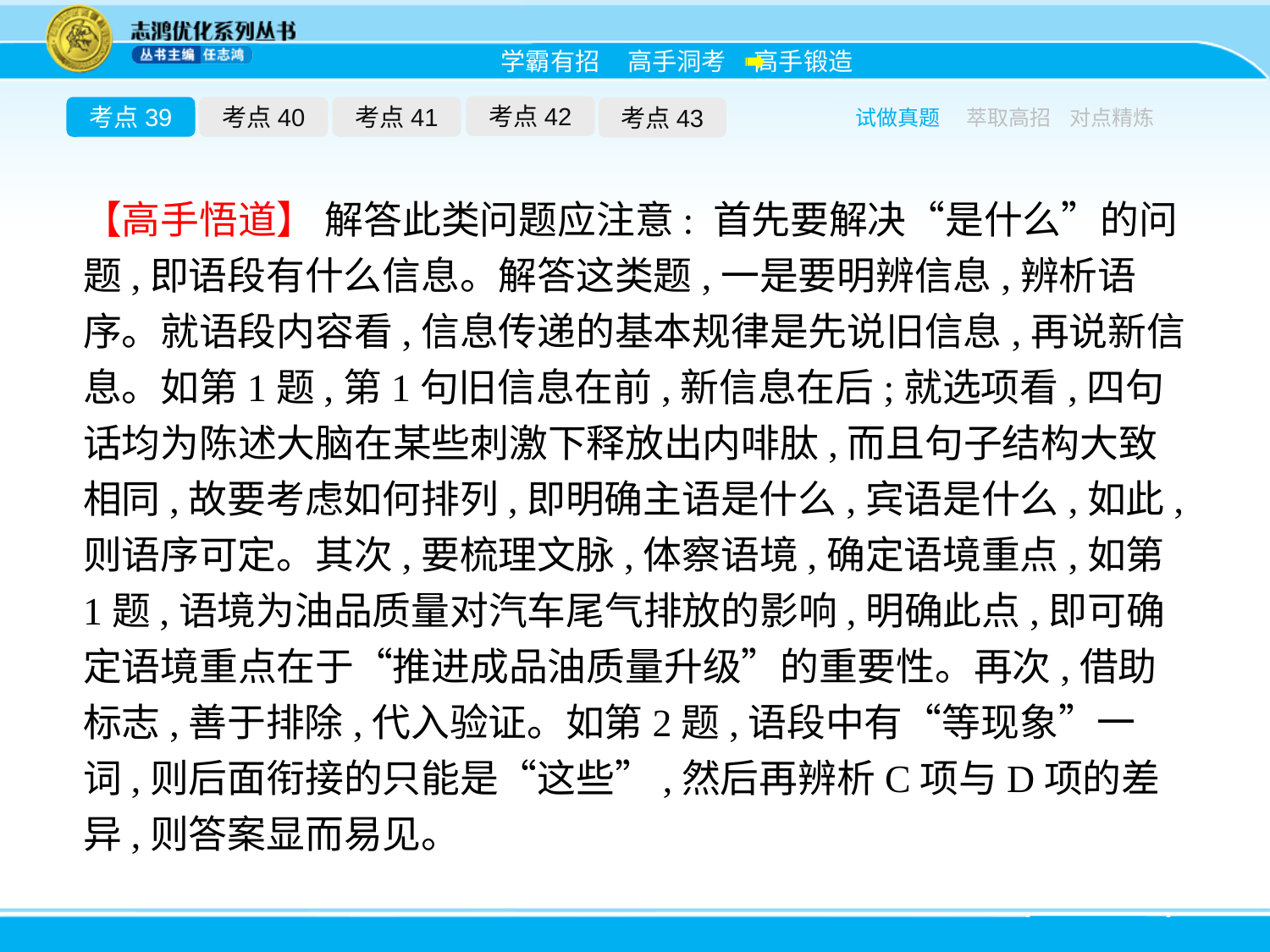

考点42
考点39
考点40
考点41
考点43
试做真题
萃取高招
对点精炼
【高手悟道】 解答此类问题应注意: 首先要解决“是什么”的问题,即语段有什么信息。解答这类题,一是要明辨信息,辨析语序。就语段内容看,信息传递的基本规律是先说旧信息,再说新信息。如第1题,第1句旧信息在前,新信息在后;就选项看,四句话均为陈述大脑在某些刺激下释放出内啡肽,而且句子结构大致相同,故要考虑如何排列,即明确主语是什么,宾语是什么,如此,则语序可定。其次,要梳理文脉,体察语境,确定语境重点,如第1题,语境为油品质量对汽车尾气排放的影响,明确此点,即可确定语境重点在于“推进成品油质量升级”的重要性。再次,借助标志,善于排除,代入验证。如第2题,语段中有“等现象”一词,则后面衔接的只能是“这些”,然后再辨析C项与D项的差异,则答案显而易见。